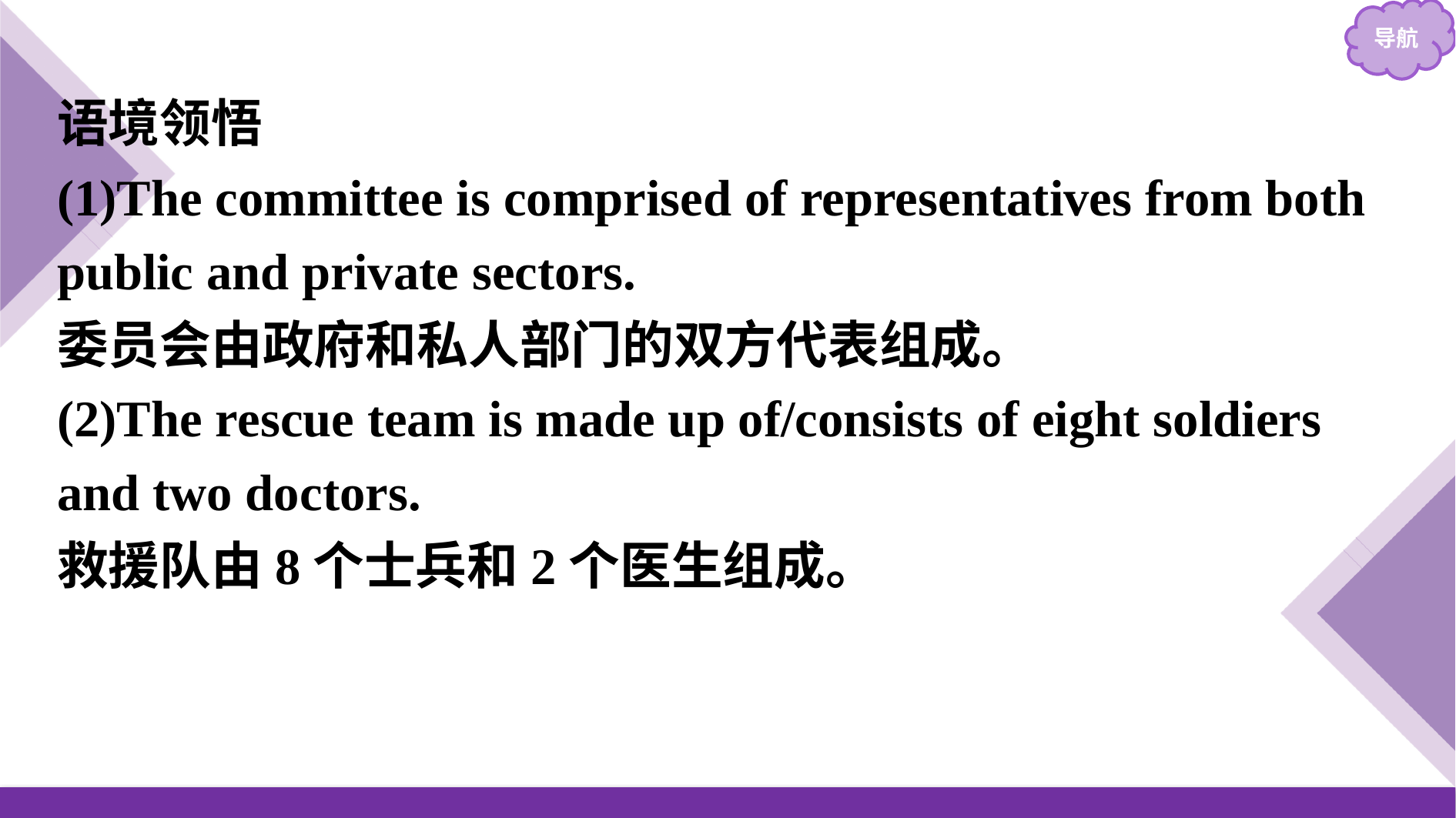

语境领悟
(1)The committee is comprised of representatives from both public and private sectors.
委员会由政府和私人部门的双方代表组成。
(2)The rescue team is made up of/consists of eight soldiers and two doctors.
救援队由8个士兵和2个医生组成。